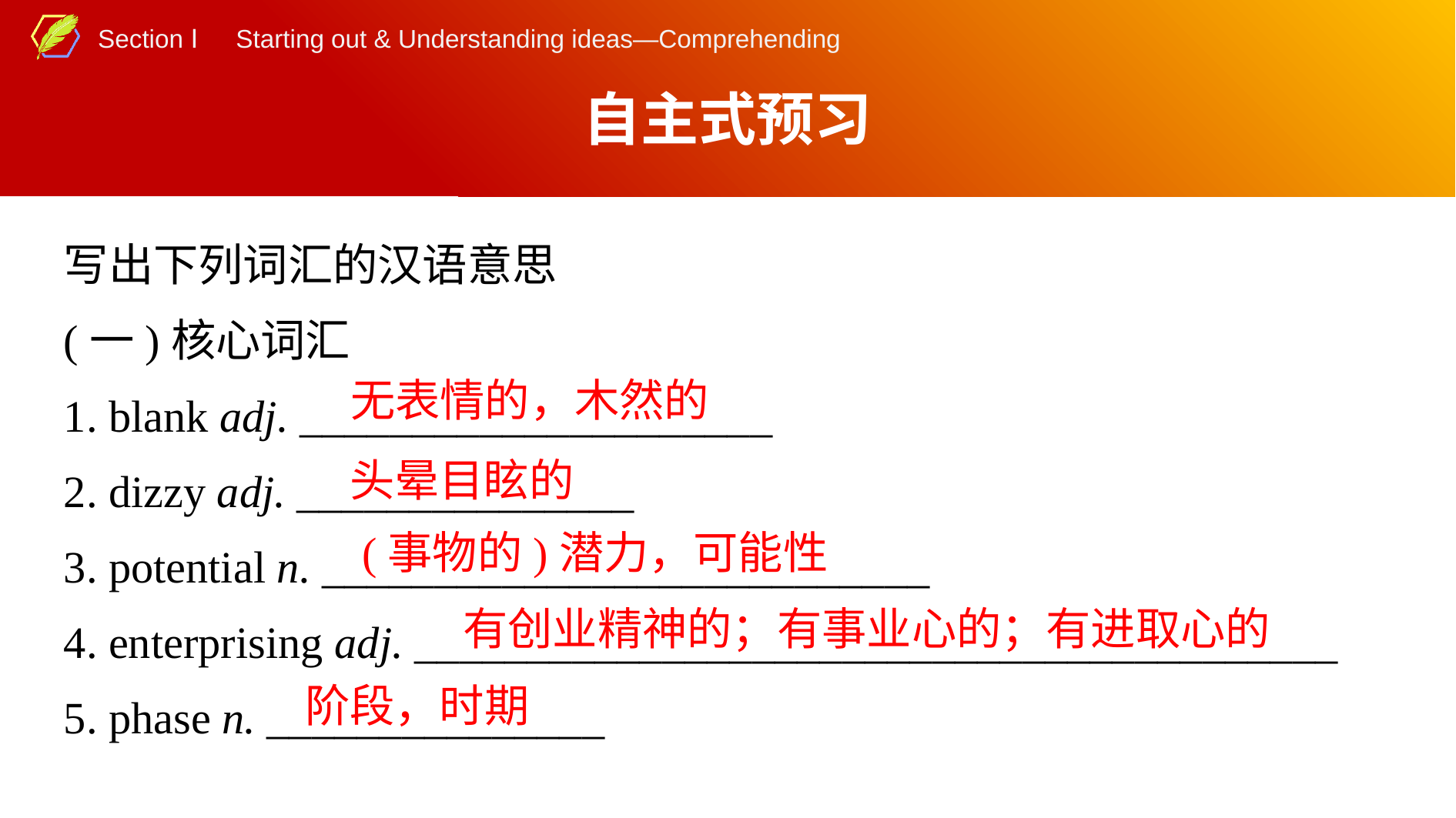

自主式预习
写出下列词汇的汉语意思
(一)核心词汇
1. blank adj. _____________________
2. dizzy adj. _______________
3. potential n. ___________________________
4. enterprising adj. _________________________________________
5. phase n. _______________
无表情的，木然的
头晕目眩的
(事物的)潜力，可能性
有创业精神的；有事业心的；有进取心的
阶段，时期